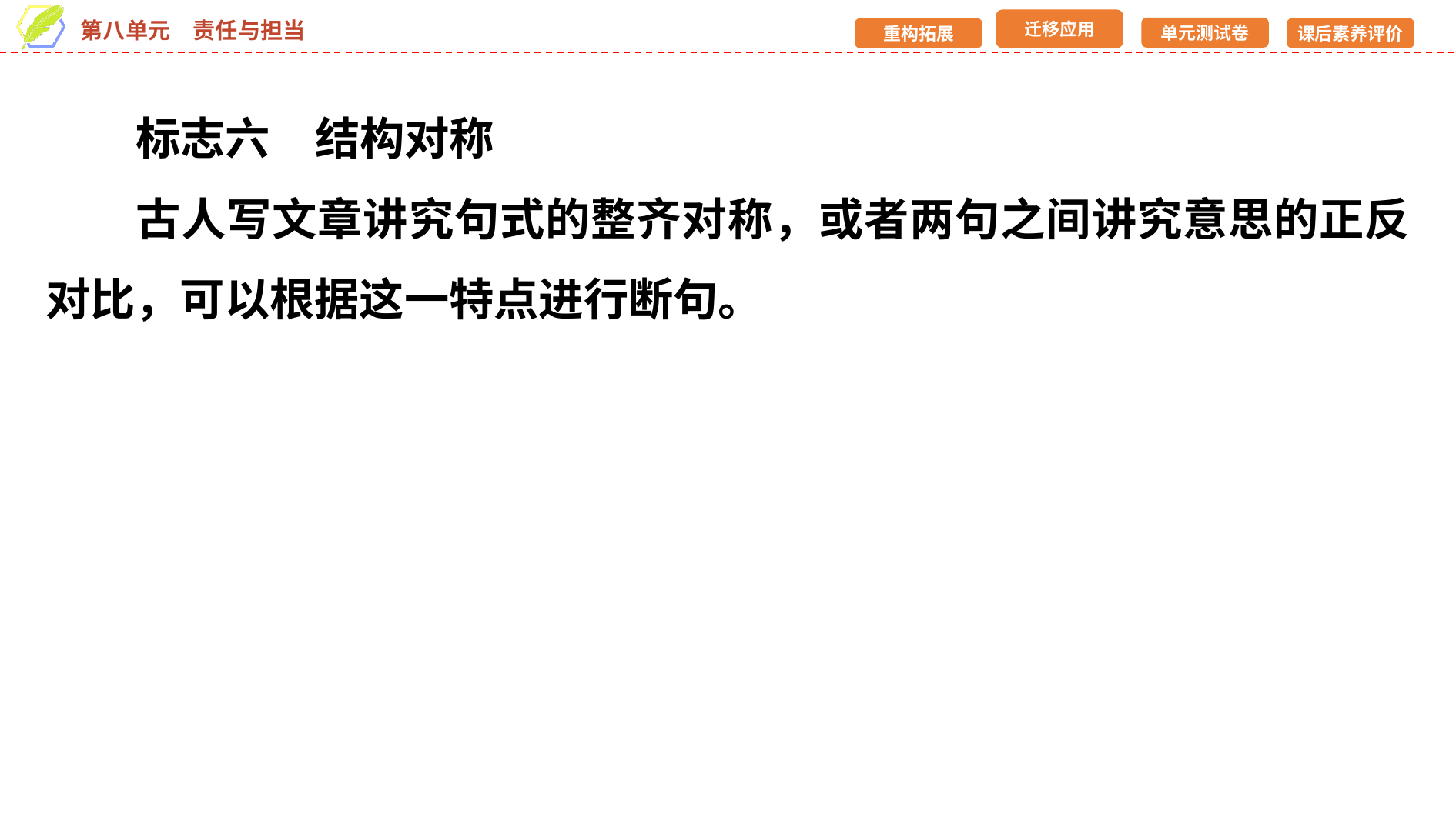

标志六　结构对称
古人写文章讲究句式的整齐对称，或者两句之间讲究意思的正反对比，可以根据这一特点进行断句。